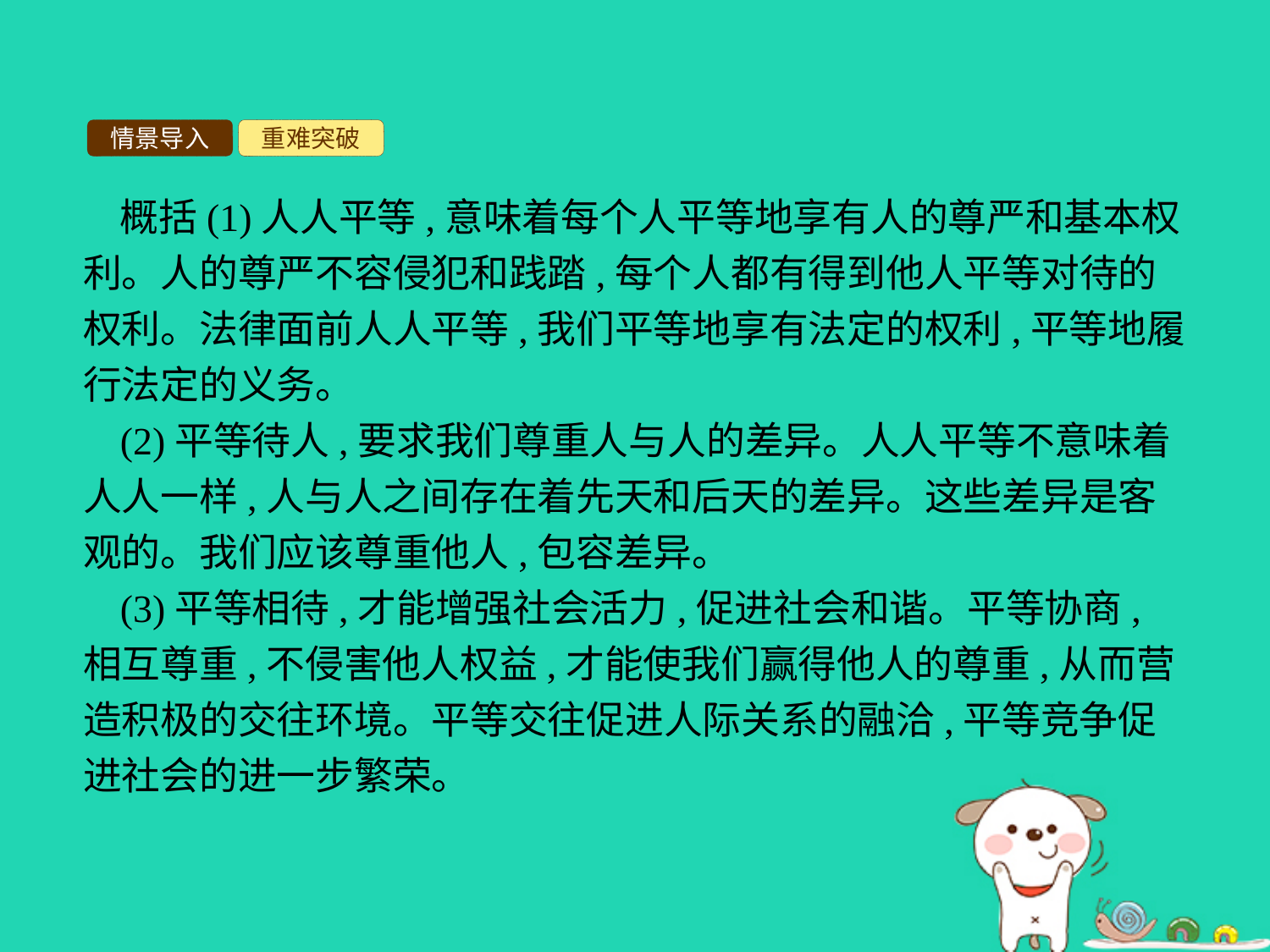

情景导入
重难突破
概括(1)人人平等,意味着每个人平等地享有人的尊严和基本权利。人的尊严不容侵犯和践踏,每个人都有得到他人平等对待的权利。法律面前人人平等,我们平等地享有法定的权利,平等地履行法定的义务。
(2)平等待人,要求我们尊重人与人的差异。人人平等不意味着人人一样,人与人之间存在着先天和后天的差异。这些差异是客观的。我们应该尊重他人,包容差异。
(3)平等相待,才能增强社会活力,促进社会和谐。平等协商,相互尊重,不侵害他人权益,才能使我们赢得他人的尊重,从而营造积极的交往环境。平等交往促进人际关系的融洽,平等竞争促进社会的进一步繁荣。